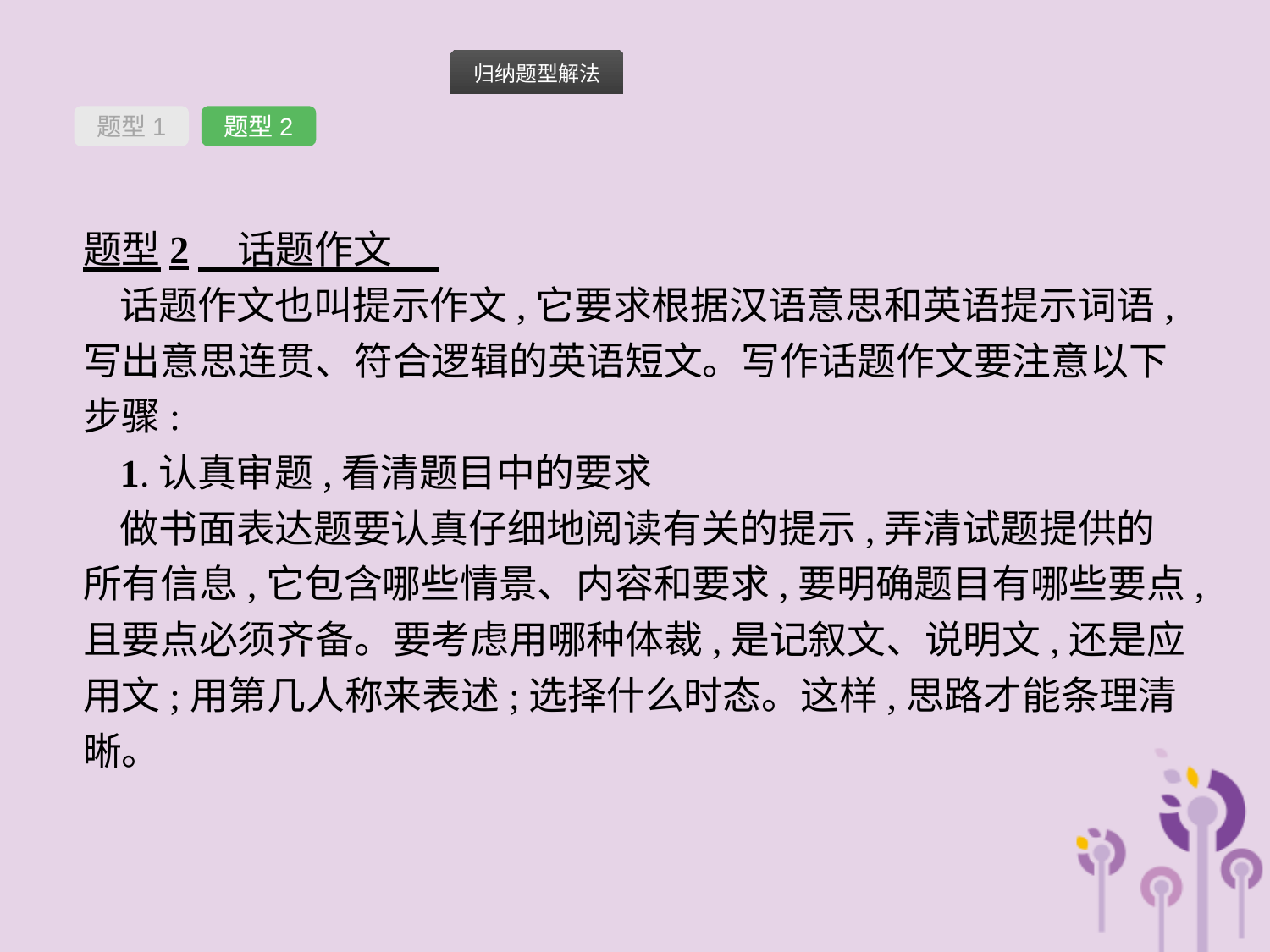

题型1
题型2
题型2　话题作文
话题作文也叫提示作文,它要求根据汉语意思和英语提示词语,写出意思连贯、符合逻辑的英语短文。写作话题作文要注意以下步骤:
1.认真审题,看清题目中的要求
做书面表达题要认真仔细地阅读有关的提示,弄清试题提供的所有信息,它包含哪些情景、内容和要求,要明确题目有哪些要点,且要点必须齐备。要考虑用哪种体裁,是记叙文、说明文,还是应用文;用第几人称来表述;选择什么时态。这样,思路才能条理清晰。